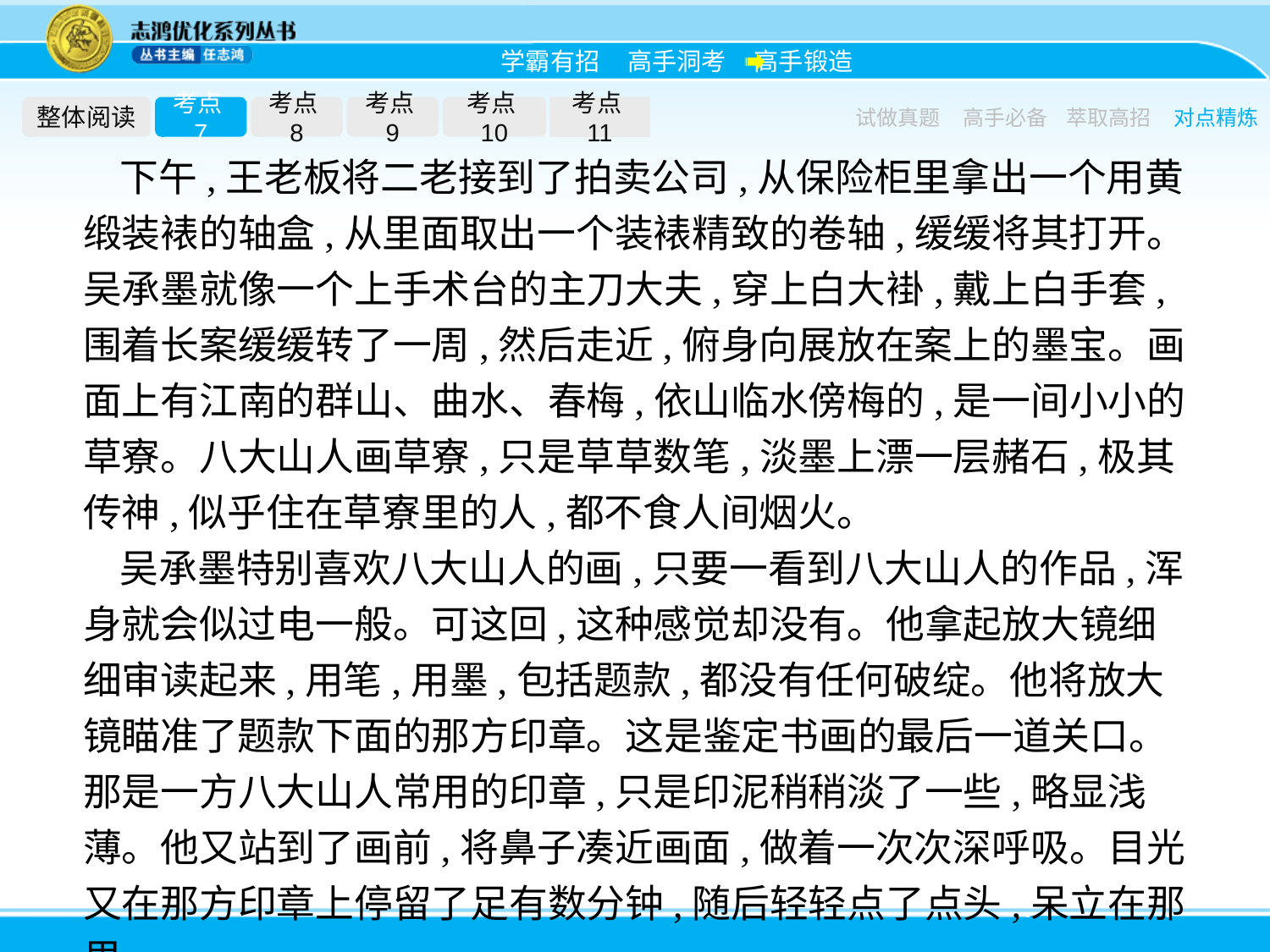

整体阅读
考点7
考点8
考点9
考点10
考点11
试做真题
高手必备
萃取高招
对点精炼
下午,王老板将二老接到了拍卖公司,从保险柜里拿出一个用黄缎装裱的轴盒,从里面取出一个装裱精致的卷轴,缓缓将其打开。吴承墨就像一个上手术台的主刀大夫,穿上白大褂,戴上白手套,围着长案缓缓转了一周,然后走近,俯身向展放在案上的墨宝。画面上有江南的群山、曲水、春梅,依山临水傍梅的,是一间小小的草寮。八大山人画草寮,只是草草数笔,淡墨上漂一层赭石,极其传神,似乎住在草寮里的人,都不食人间烟火。
吴承墨特别喜欢八大山人的画,只要一看到八大山人的作品,浑身就会似过电一般。可这回,这种感觉却没有。他拿起放大镜细细审读起来,用笔,用墨,包括题款,都没有任何破绽。他将放大镜瞄准了题款下面的那方印章。这是鉴定书画的最后一道关口。那是一方八大山人常用的印章,只是印泥稍稍淡了一些,略显浅薄。他又站到了画前,将鼻子凑近画面,做着一次次深呼吸。目光又在那方印章上停留了足有数分钟,随后轻轻点了点头,呆立在那里。